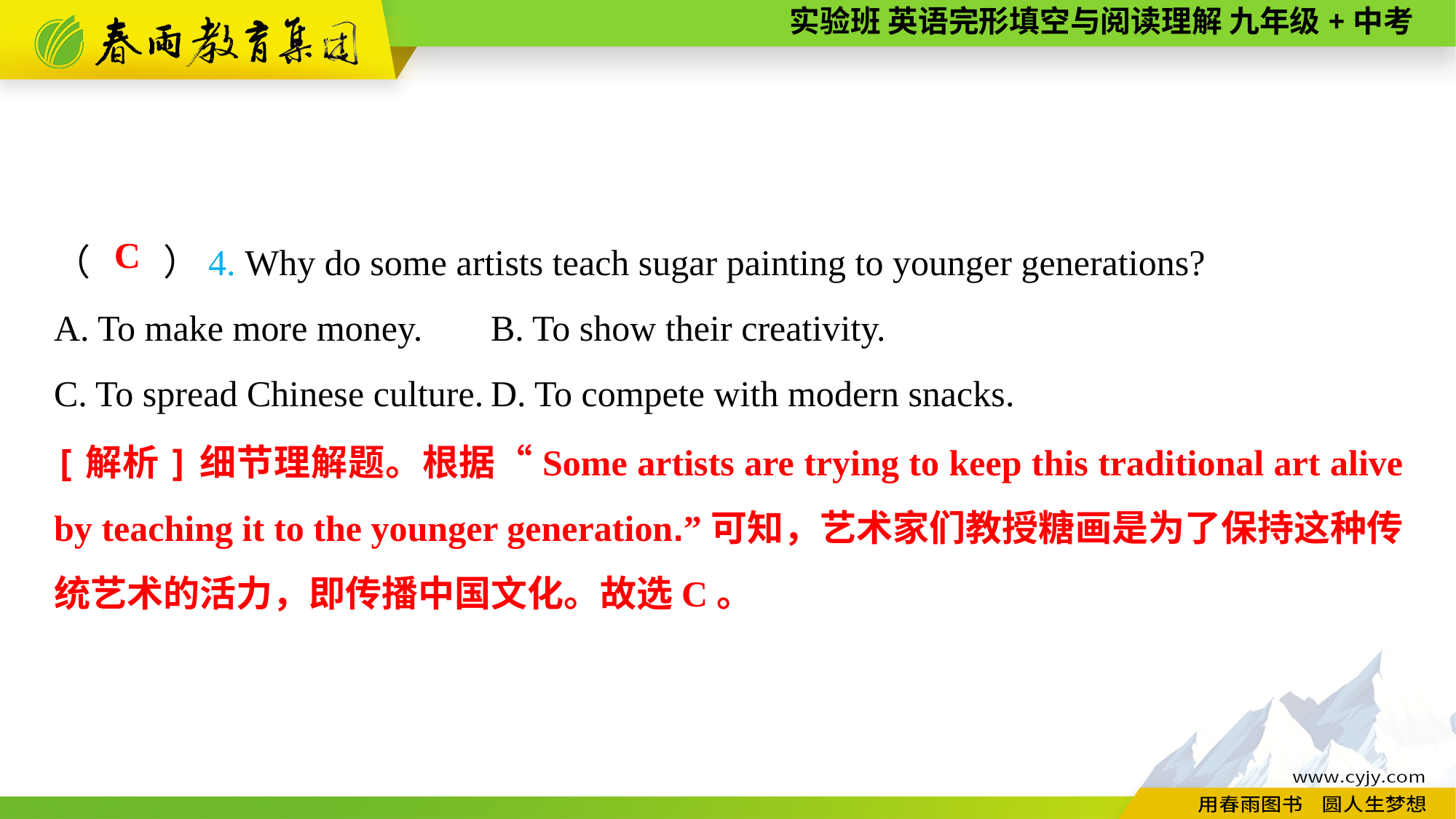

（　　）4. Why do some artists teach sugar painting to younger generations?
A. To make more money.	B. To show their creativity.
C. To spread Chinese culture.	D. To compete with modern snacks.
C
[解析]细节理解题。根据“Some artists are trying to keep this traditional art alive by teaching it to the younger generation.”可知，艺术家们教授糖画是为了保持这种传统艺术的活力，即传播中国文化。故选C。